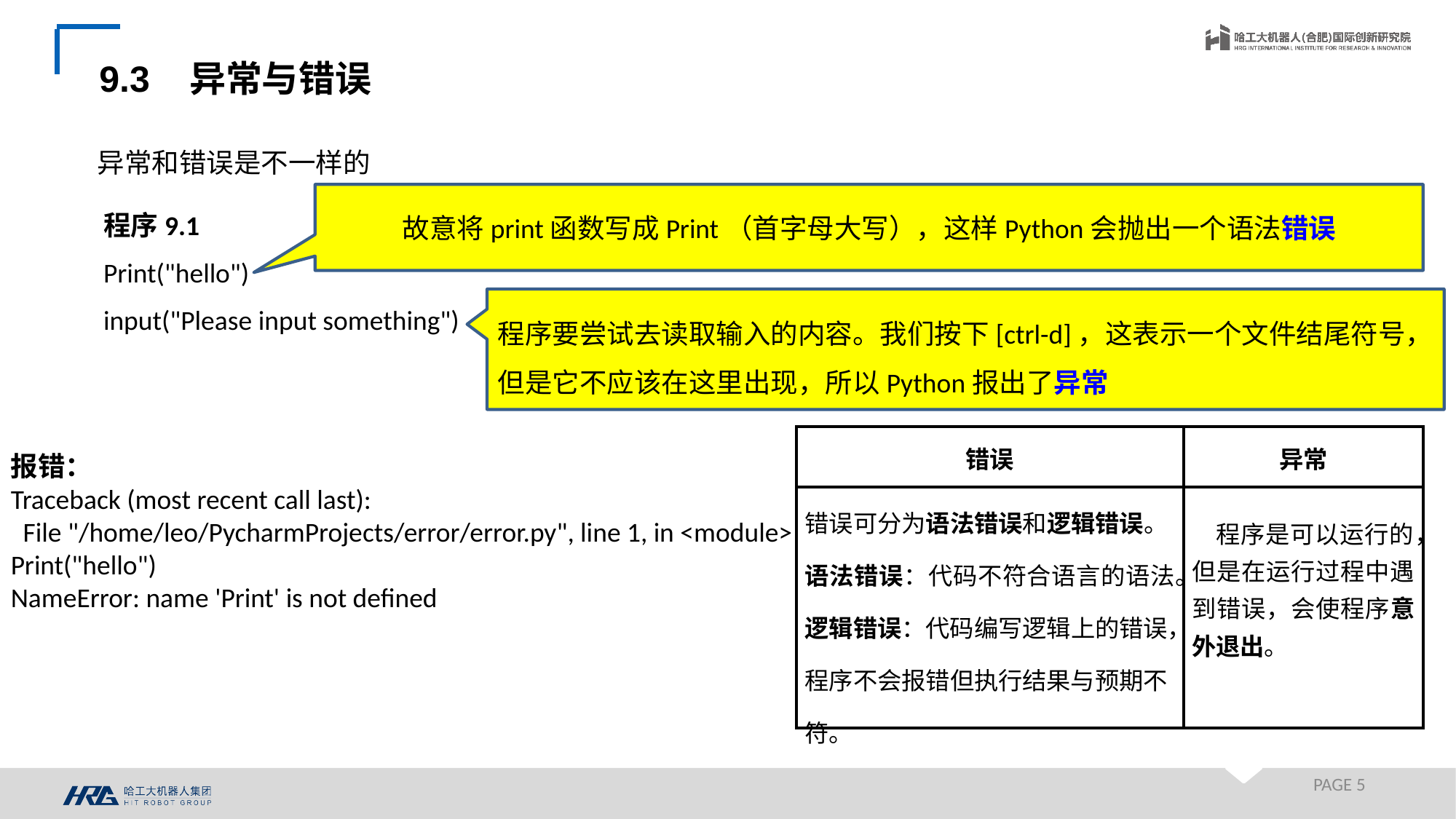

9.3   异常与错误
异常和错误是不一样的
故意将print函数写成Print（首字母大写），这样Python会抛出一个语法错误
程序9.1

Print("hello")

input("Please input something")
程序要尝试去读取输入的内容。我们按下[ctrl-d]，这表示一个文件结尾符号，但是它不应该在这里出现，所以Python报出了异常
| 错误 | 异常 |
| --- | --- |
| 错误可分为语法错误和逻辑错误。 语法错误：代码不符合语言的语法。 逻辑错误：代码编写逻辑上的错误，程序不会报错但执行结果与预期不符。 | 程序是可以运行的，但是在运行过程中遇到错误，会使程序意外退出。 |
报错：
Traceback (most recent call last):
  File "/home/leo/PycharmProjects/error/error.py", line 1, in <module>
Print("hello")
NameError: name 'Print' is not defined